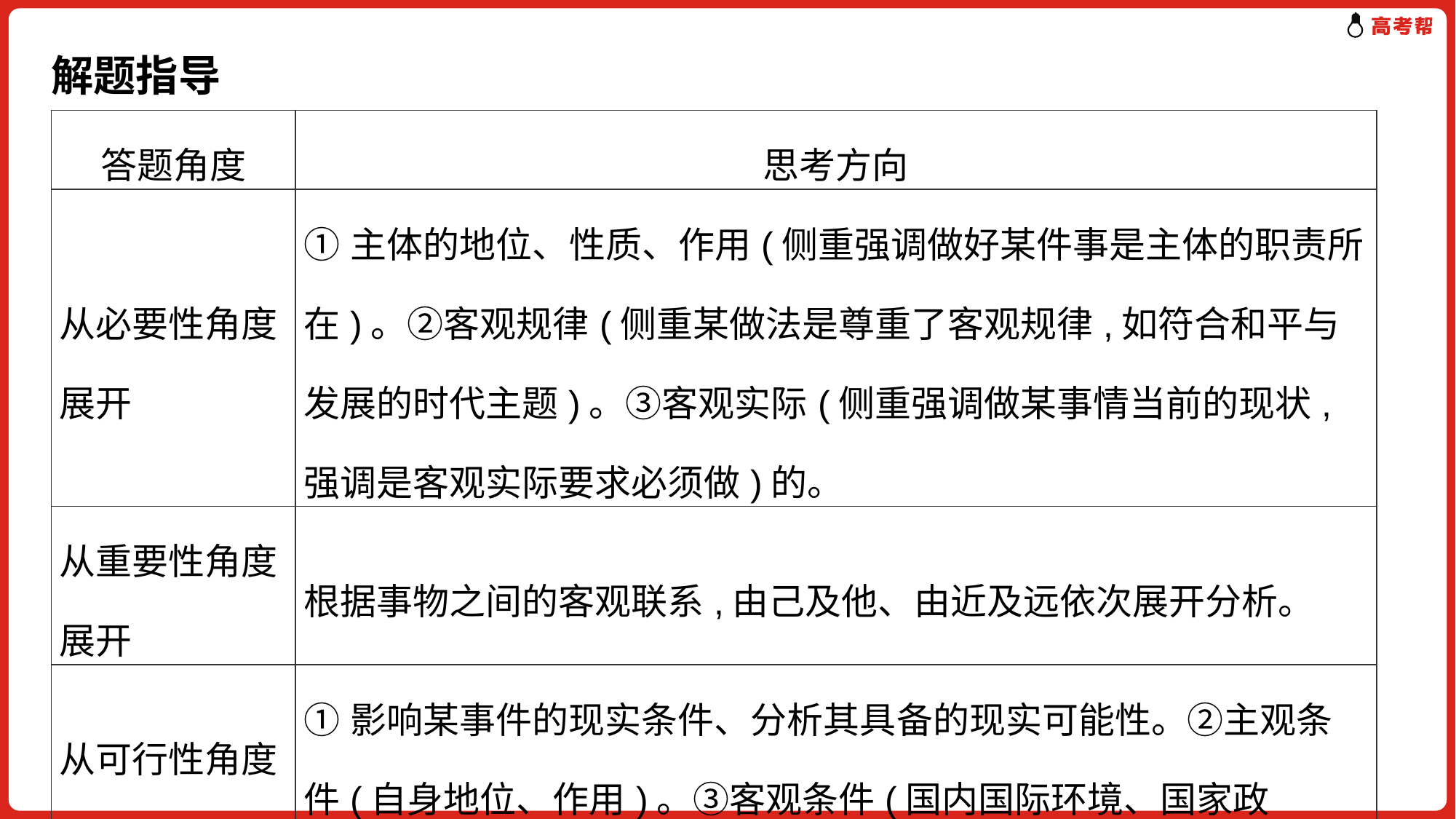

# 解题指导
| 答题角度 | 思考方向 |
| --- | --- |
| 从必要性角度展开 | ①主体的地位、性质、作用(侧重强调做好某件事是主体的职责所在)。②客观规律(侧重某做法是尊重了客观规律,如符合和平与发展的时代主题)。③客观实际(侧重强调做某事情当前的现状,强调是客观实际要求必须做)的。 |
| 从重要性角度展开 | 根据事物之间的客观联系,由己及他、由近及远依次展开分析。 |
| 从可行性角度展开 | ①影响某事件的现实条件、分析其具备的现实可能性。②主观条件(自身地位、作用)。③客观条件(国内国际环境、国家政策)。 |